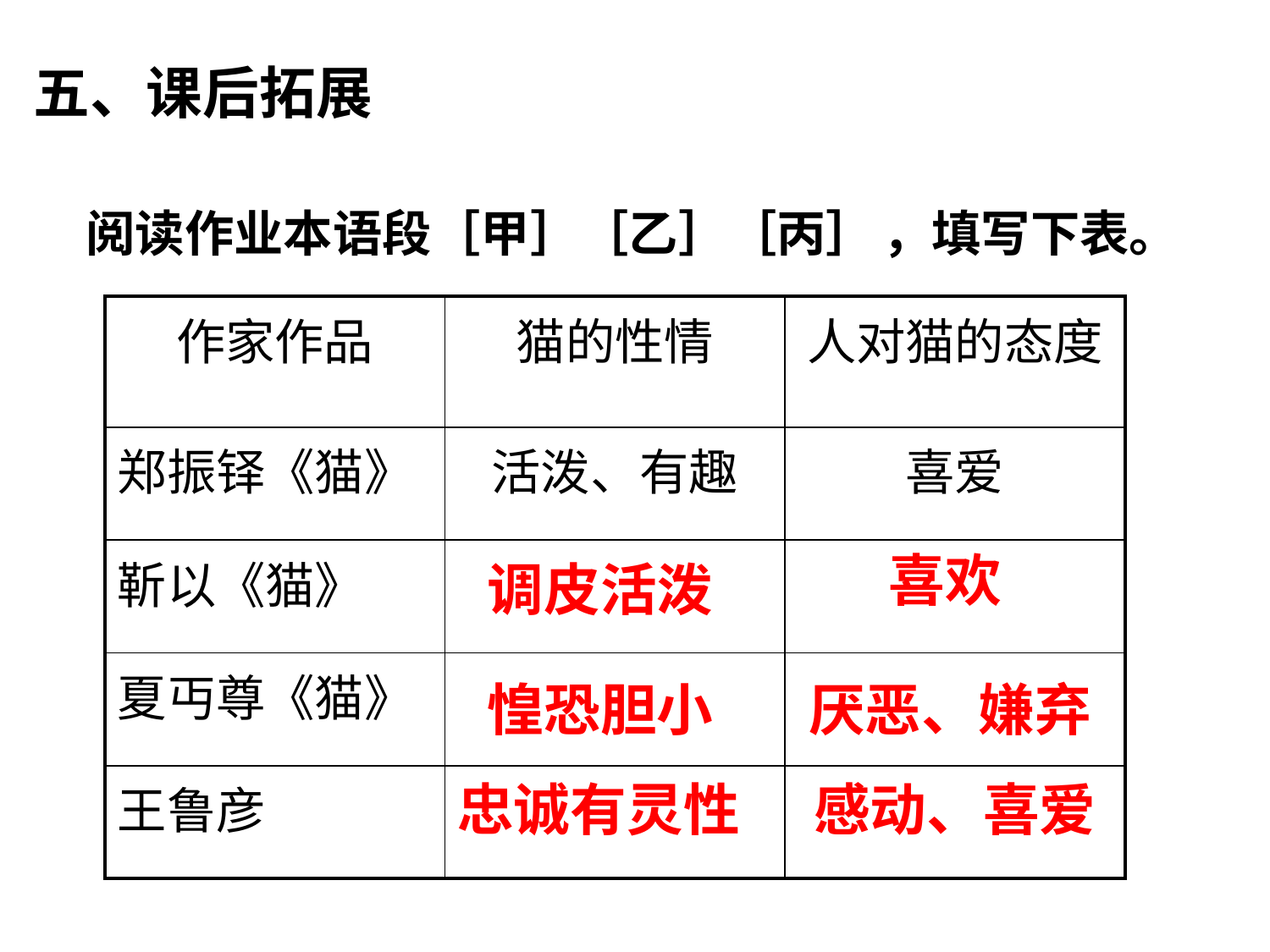

五、课后拓展
   阅读作业本语段［甲］［乙］［丙］ ，填写下表。
| 作家作品 | 猫的性情 | 人对猫的态度 |
| --- | --- | --- |
| 郑振铎《猫》 | 活泼、有趣 | 喜爱 |
| 靳以《猫》 |  |  |
| 夏丏尊《猫》 |  |  |
| 王鲁彦 |  |  |
喜欢
调皮活泼
惶恐胆小
厌恶、嫌弃
忠诚有灵性
感动、喜爱